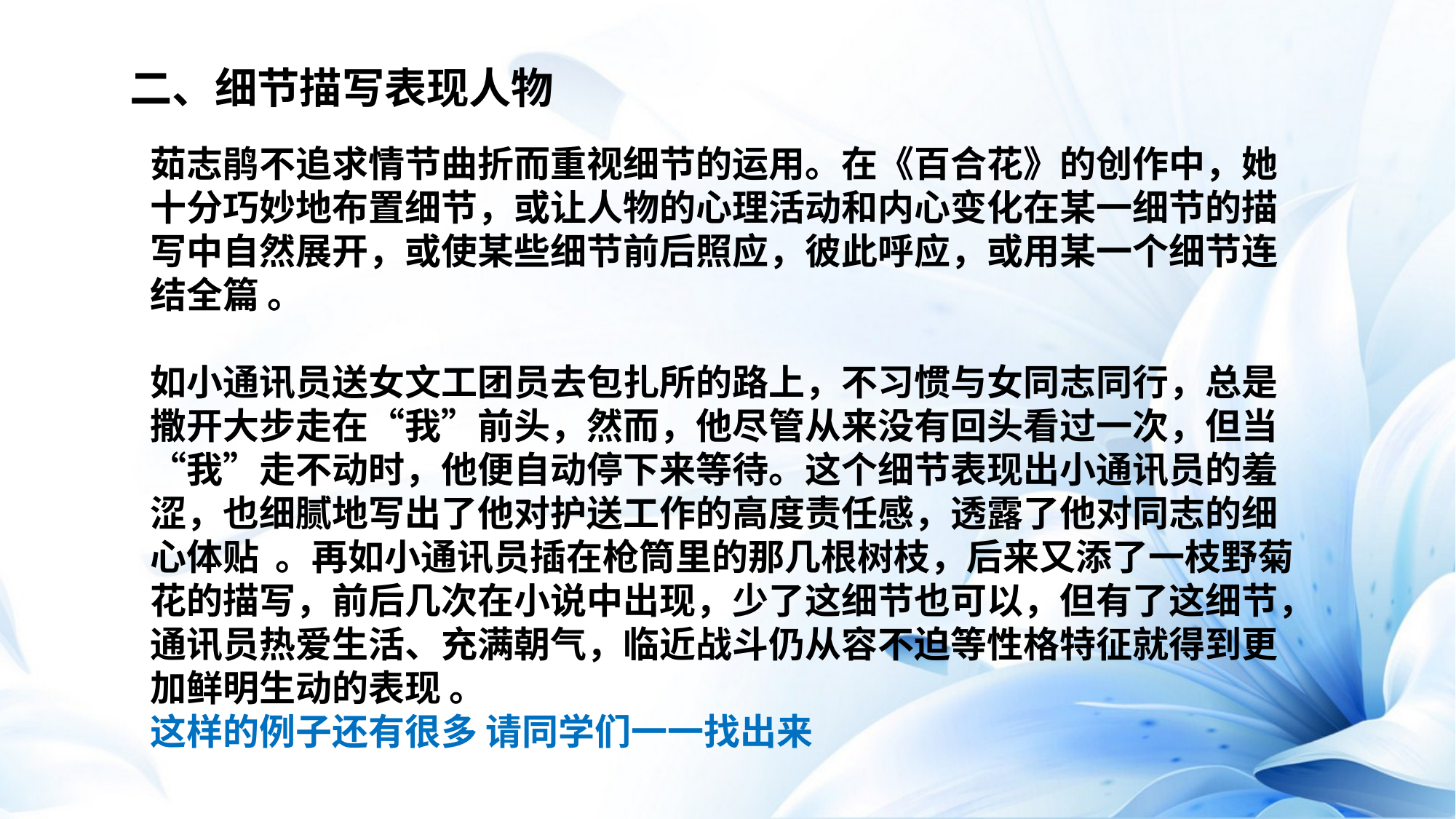

二、细节描写表现人物
茹志鹃不追求情节曲折而重视细节的运用。在《百合花》的创作中，她十分巧妙地布置细节，或让人物的心理活动和内心变化在某一细节的描写中自然展开，或使某些细节前后照应，彼此呼应，或用某一个细节连结全篇 。

如小通讯员送女文工团员去包扎所的路上，不习惯与女同志同行，总是撒开大步走在“我”前头，然而，他尽管从来没有回头看过一次，但当“我”走不动时，他便自动停下来等待。这个细节表现出小通讯员的羞涩，也细腻地写出了他对护送工作的高度责任感，透露了他对同志的细心体贴  。再如小通讯员插在枪筒里的那几根树枝，后来又添了一枝野菊花的描写，前后几次在小说中出现，少了这细节也可以，但有了这细节，通讯员热爱生活、充满朝气，临近战斗仍从容不迫等性格特征就得到更加鲜明生动的表现 。
这样的例子还有很多 请同学们一一找出来